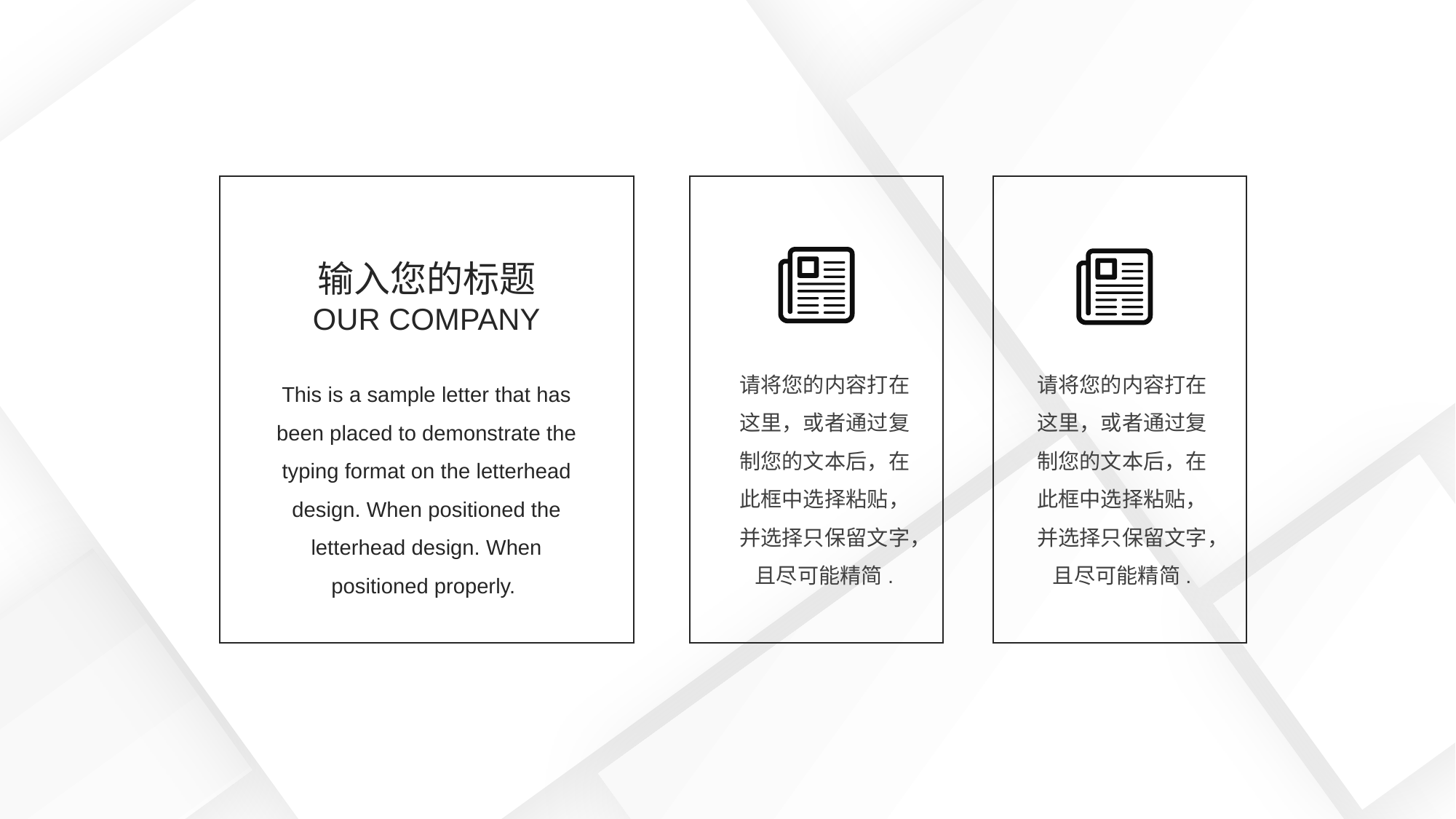

输入您的标题
OUR COMPANY
请将您的内容打在这里，或者通过复制您的文本后，在此框中选择粘贴，并选择只保留文字，且尽可能精简.
请将您的内容打在这里，或者通过复制您的文本后，在此框中选择粘贴，并选择只保留文字，且尽可能精简.
This is a sample letter that has been placed to demonstrate the typing format on the letterhead design. When positioned the letterhead design. When positioned properly.